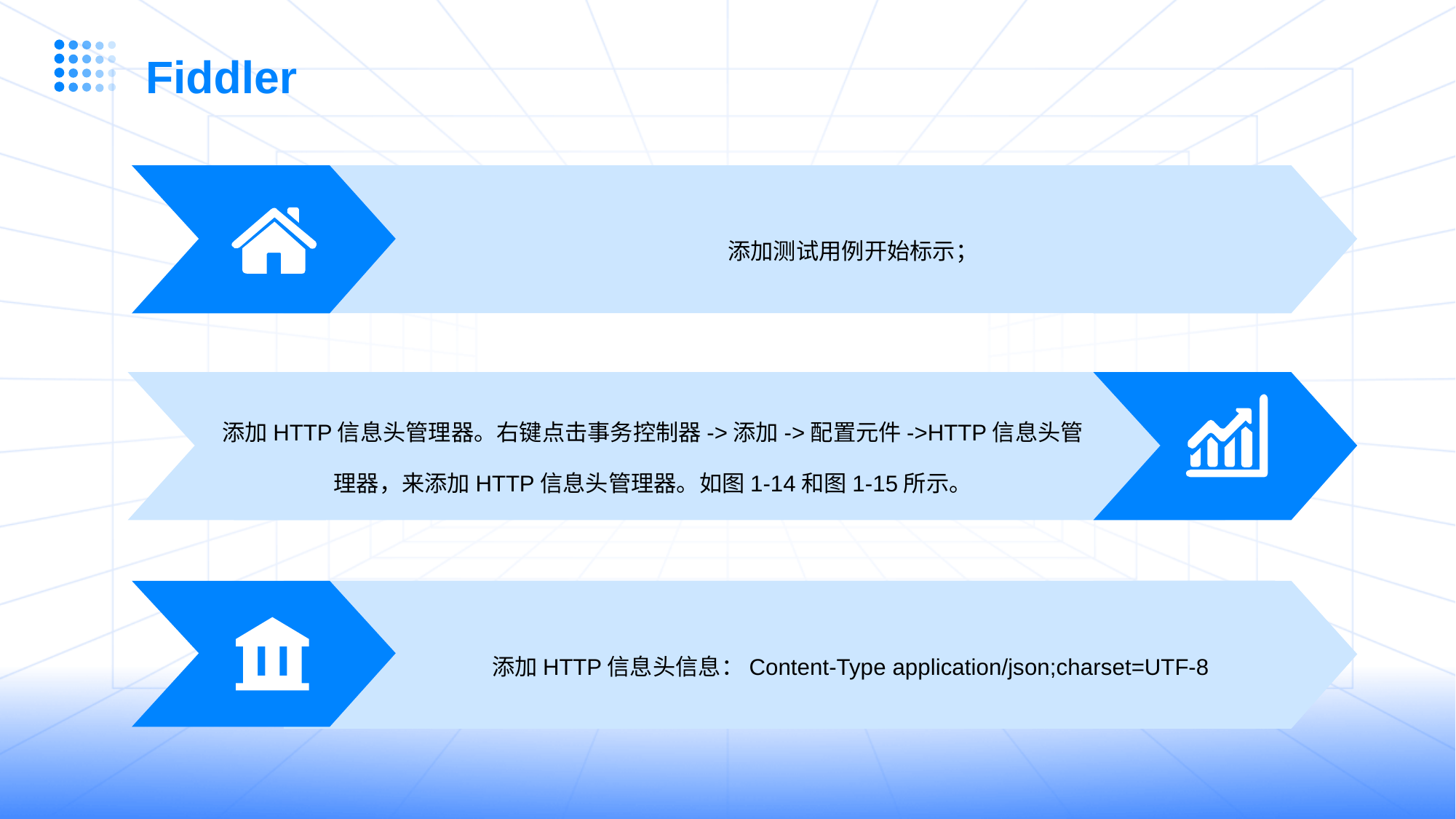

Fiddler

添加测试用例开始标示；

添加HTTP信息头管理器。右键点击事务控制器->添加->配置元件->HTTP信息头管理器，来添加HTTP信息头管理器。如图1-14和图1-15所示。

添加HTTP信息头信息：Content-Type application/json;charset=UTF-8